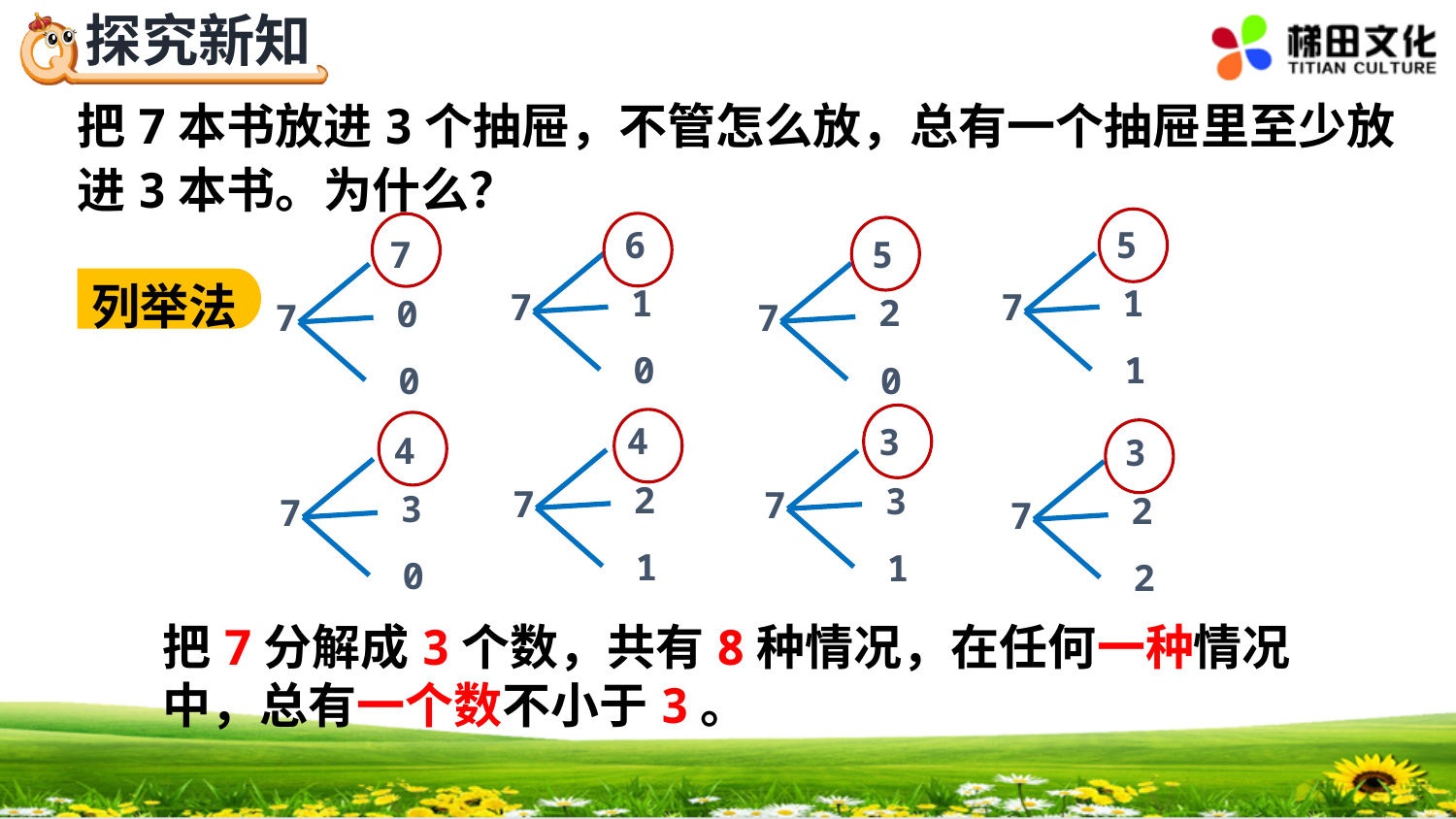

把7本书放进3个抽屉，不管怎么放，总有一个抽屉里至少放进3本书。为什么？

5
1
7
1
6
1
7
0

5
2
7
0
7
0
7
0

列举法

4
2
7
1
3
3
7
1

4
3
7
0
3
2
7
2
把7分解成3个数，共有8种情况，在任何一种情况中，总有一个数不小于3。